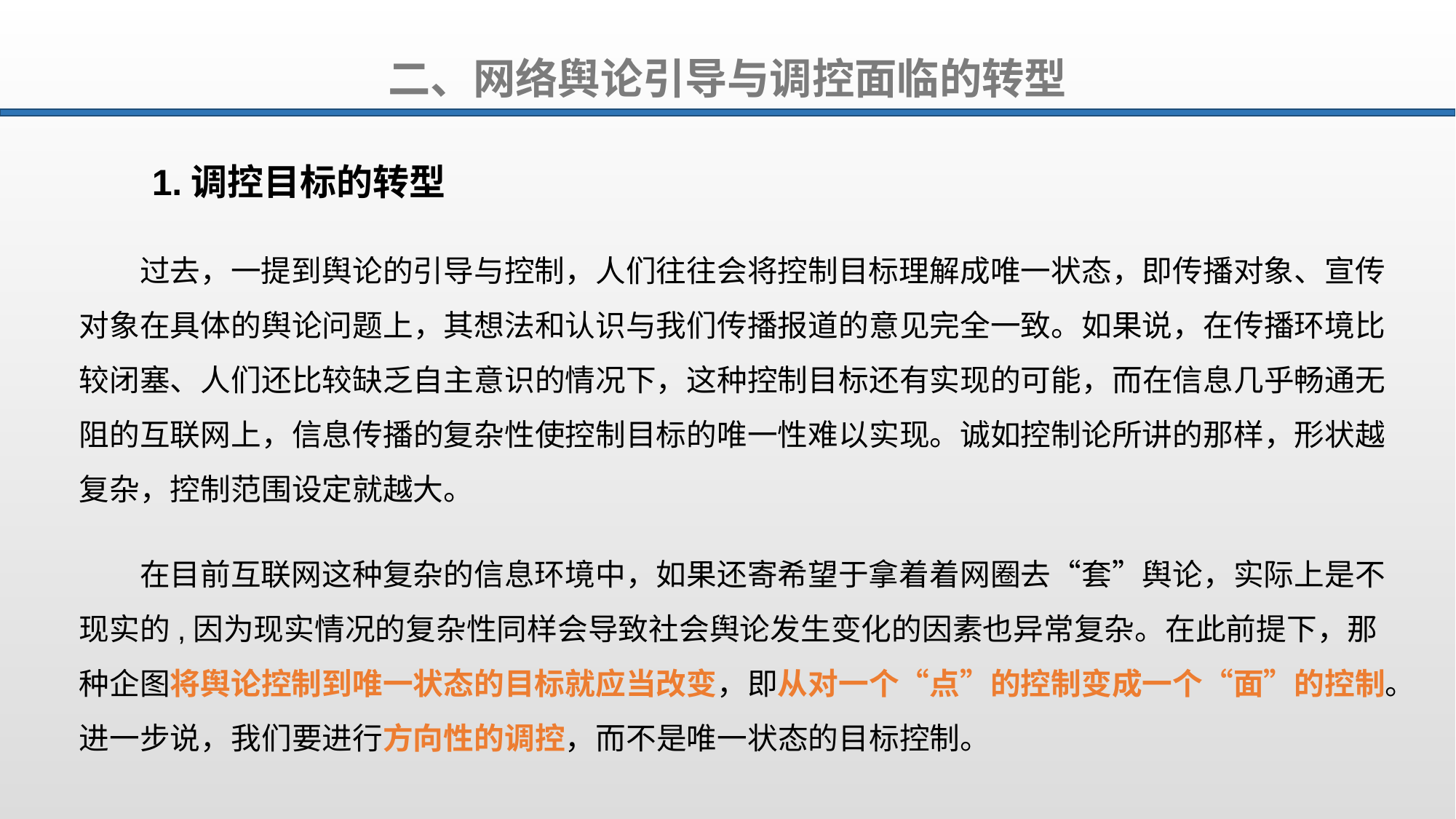

二、网络舆论引导与调控面临的转型

1.调控目标的转型
过去，一提到舆论的引导与控制，人们往往会将控制目标理解成唯一状态，即传播对象、宣传对象在具体的舆论问题上，其想法和认识与我们传播报道的意见完全一致。如果说，在传播环境比较闭塞、人们还比较缺乏自主意识的情况下，这种控制目标还有实现的可能，而在信息几乎畅通无阻的互联网上，信息传播的复杂性使控制目标的唯一性难以实现。诚如控制论所讲的那样，形状越复杂，控制范围设定就越大。
在目前互联网这种复杂的信息环境中，如果还寄希望于拿着着网圈去“套”舆论，实际上是不现实的,因为现实情况的复杂性同样会导致社会舆论发生变化的因素也异常复杂。在此前提下，那种企图将舆论控制到唯一状态的目标就应当改变，即从对一个“点”的控制变成一个“面”的控制。进一步说，我们要进行方向性的调控，而不是唯一状态的目标控制。